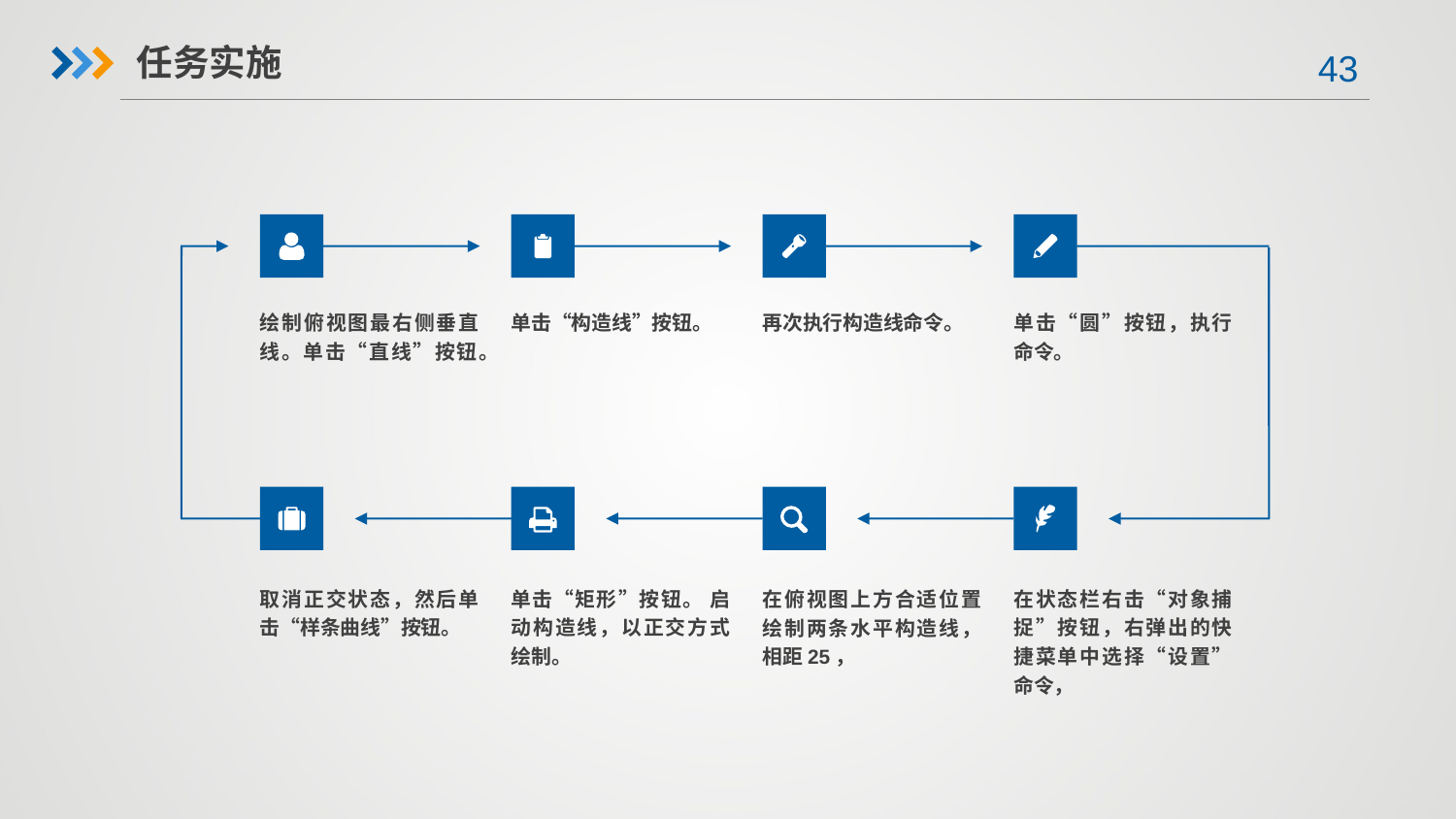

任务实施

绘制俯视图最右侧垂直线。单击“直线”按钮。
单击“构造线”按钮。
再次执行构造线命令。
单击“圆”按钮，执行命令。

取消正交状态，然后单击“样条曲线”按钮。
单击“矩形”按钮。 启动构造线，以正交方式绘制。

在俯视图上方合适位置绘制两条水平构造线，相距25，
在状态栏右击“对象捕捉”按钮，右弹出的快捷菜单中选择“设置”命令，